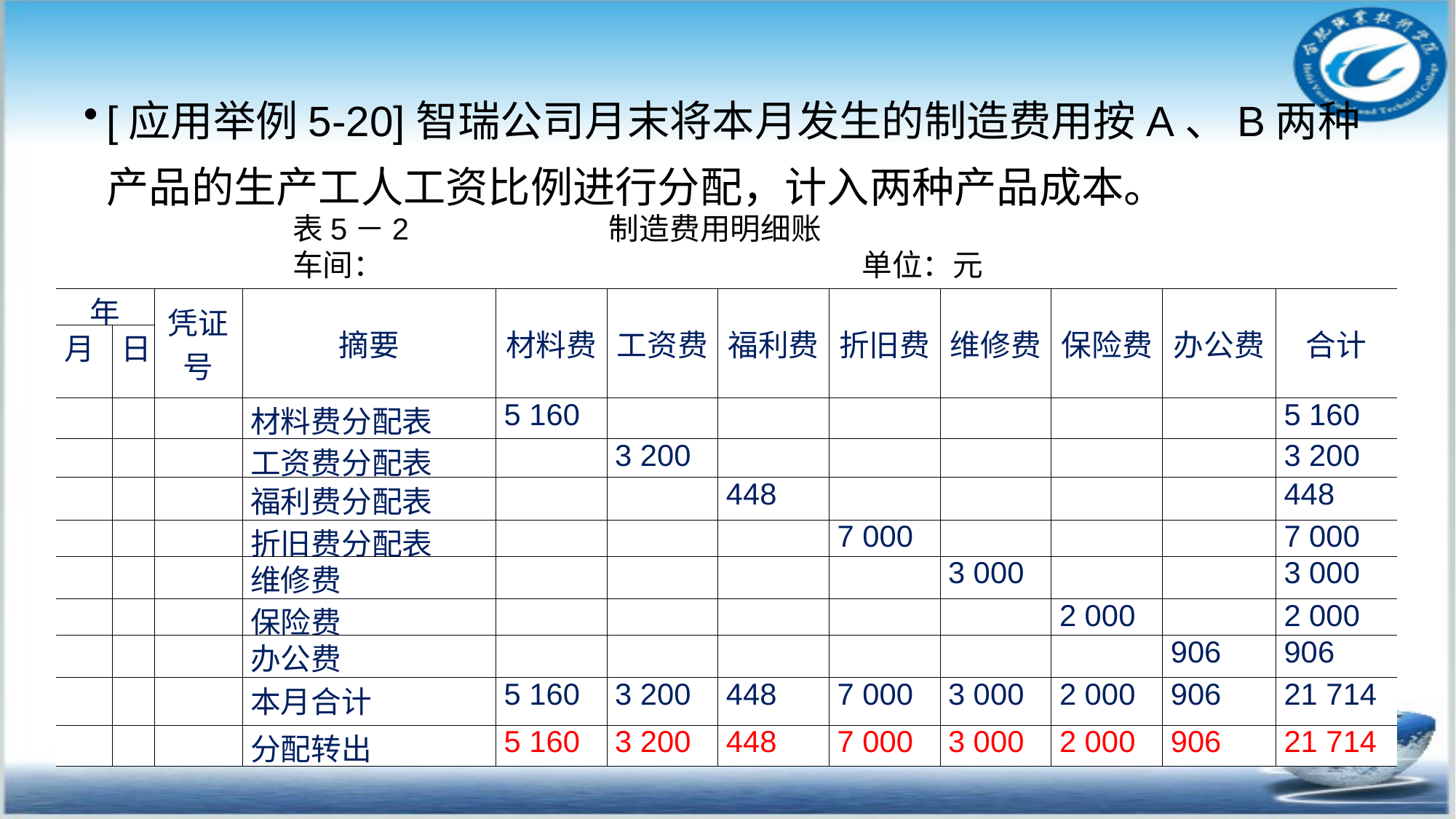

[应用举例5-20]智瑞公司月末将本月发生的制造费用按A、B两种产品的生产工人工资比例进行分配，计入两种产品成本。
表5－2                       制造费用明细账
车间：                                                                       单位：元
| 年 |  | 凭证号 | 摘要 | 材料费 | 工资费 | 福利费 | 折旧费 | 维修费 | 保险费 | 办公费 | 合计 |
| --- | --- | --- | --- | --- | --- | --- | --- | --- | --- | --- | --- |
| 月 | 日 |  |  |  |  |  |  |  |  |  |  |
|  |  |  | 材料费分配表 | 5 160 |  |  |  |  |  |  | 5 160 |
|  |  |  | 工资费分配表 |  | 3 200 |  |  |  |  |  | 3 200 |
|  |  |  | 福利费分配表 |  |  | 448 |  |  |  |  | 448 |
|  |  |  | 折旧费分配表 |  |  |  | 7 000 |  |  |  | 7 000 |
|  |  |  | 维修费 |  |  |  |  | 3 000 |  |  | 3 000 |
|  |  |  | 保险费 |  |  |  |  |  | 2 000 |  | 2 000 |
|  |  |  | 办公费 |  |  |  |  |  |  | 906 | 906 |
|  |  |  | 本月合计 | 5 160 | 3 200 | 448 | 7 000 | 3 000 | 2 000 | 906 | 21 714 |
|  |  |  | 分配转出 | 5 160 | 3 200 | 448 | 7 000 | 3 000 | 2 000 | 906 | 21 714 |